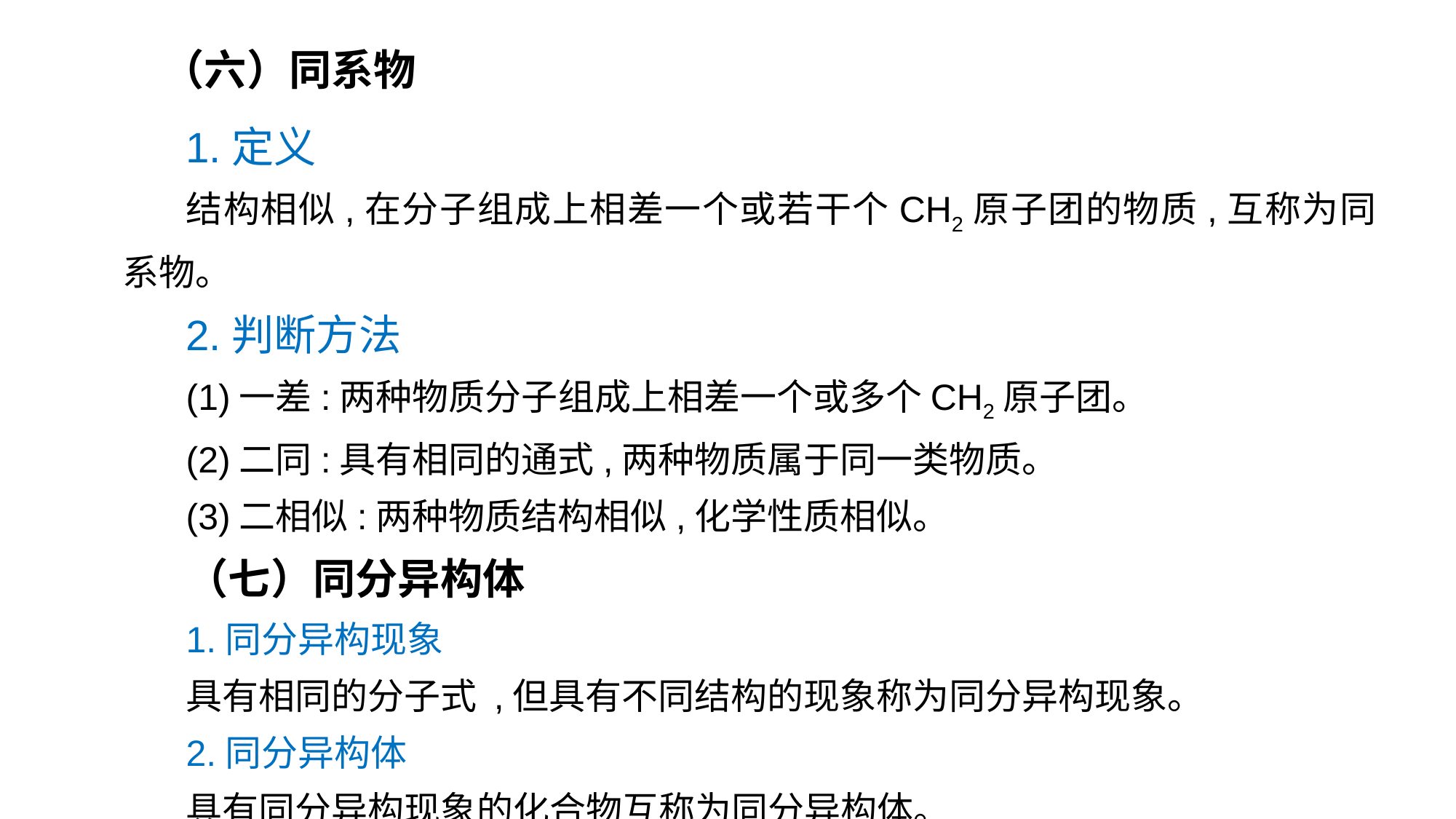

（六）同系物
1.定义
结构相似,在分子组成上相差一个或若干个CH2原子团的物质,互称为同系物。
2.判断方法
(1)一差:两种物质分子组成上相差一个或多个CH2原子团。
(2)二同:具有相同的通式,两种物质属于同一类物质。
(3)二相似:两种物质结构相似,化学性质相似。
（七）同分异构体
1.同分异构现象
具有相同的分子式 ,但具有不同结构的现象称为同分异构现象。
2.同分异构体
具有同分异构现象的化合物互称为同分异构体。